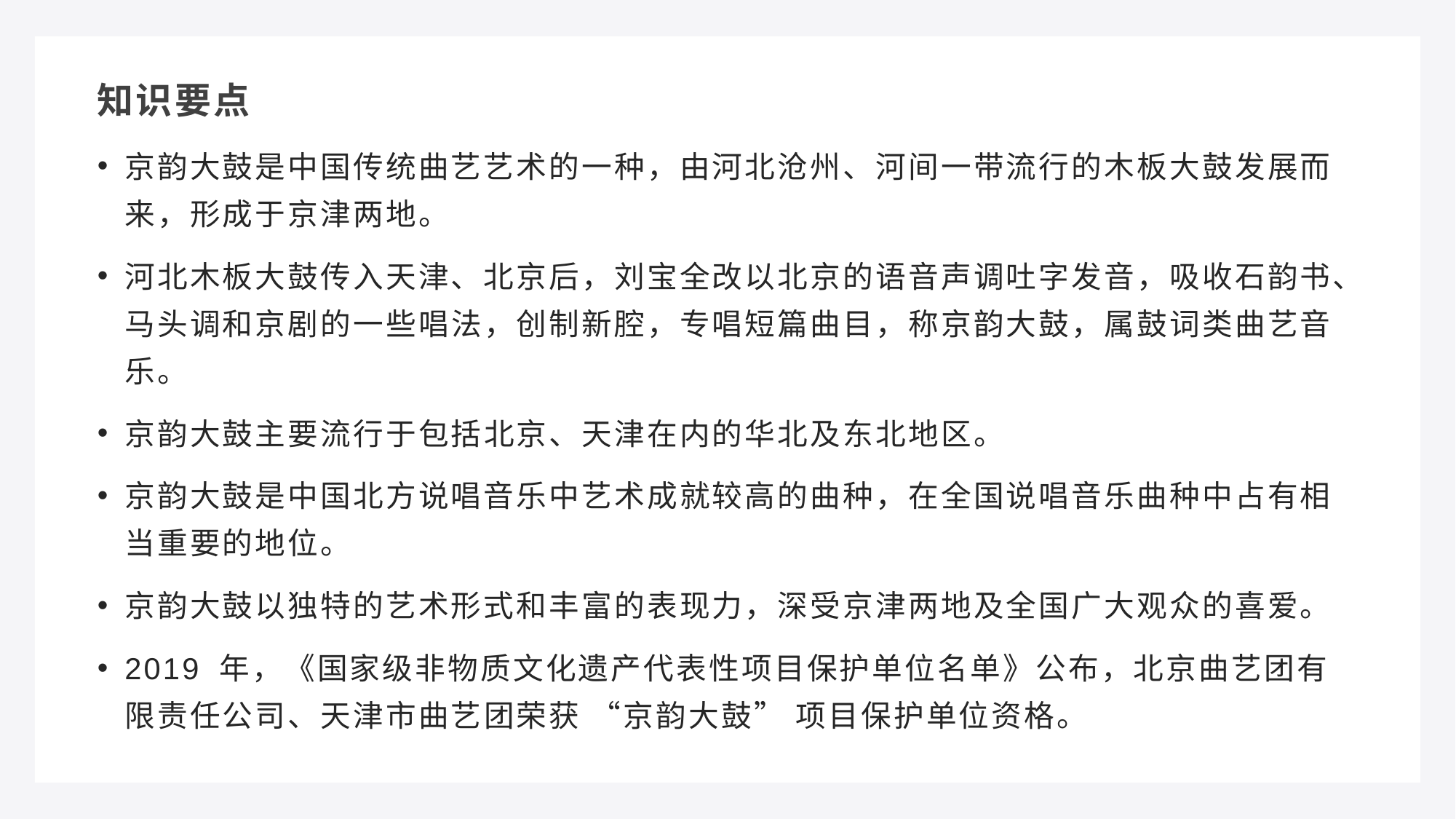

知识要点
京韵大鼓是中国传统曲艺艺术的一种，由河北沧州、河间一带流行的木板大鼓发展而来，形成于京津两地。
河北木板大鼓传入天津、北京后，刘宝全改以北京的语音声调吐字发音，吸收石韵书、马头调和京剧的一些唱法，创制新腔，专唱短篇曲目，称京韵大鼓，属鼓词类曲艺音乐。
京韵大鼓主要流行于包括北京、天津在内的华北及东北地区。
京韵大鼓是中国北方说唱音乐中艺术成就较高的曲种，在全国说唱音乐曲种中占有相当重要的地位。
京韵大鼓以独特的艺术形式和丰富的表现力，深受京津两地及全国广大观众的喜爱。
2019 年，《国家级非物质文化遗产代表性项目保护单位名单》公布，北京曲艺团有限责任公司、天津市曲艺团荣获 “京韵大鼓” 项目保护单位资格。